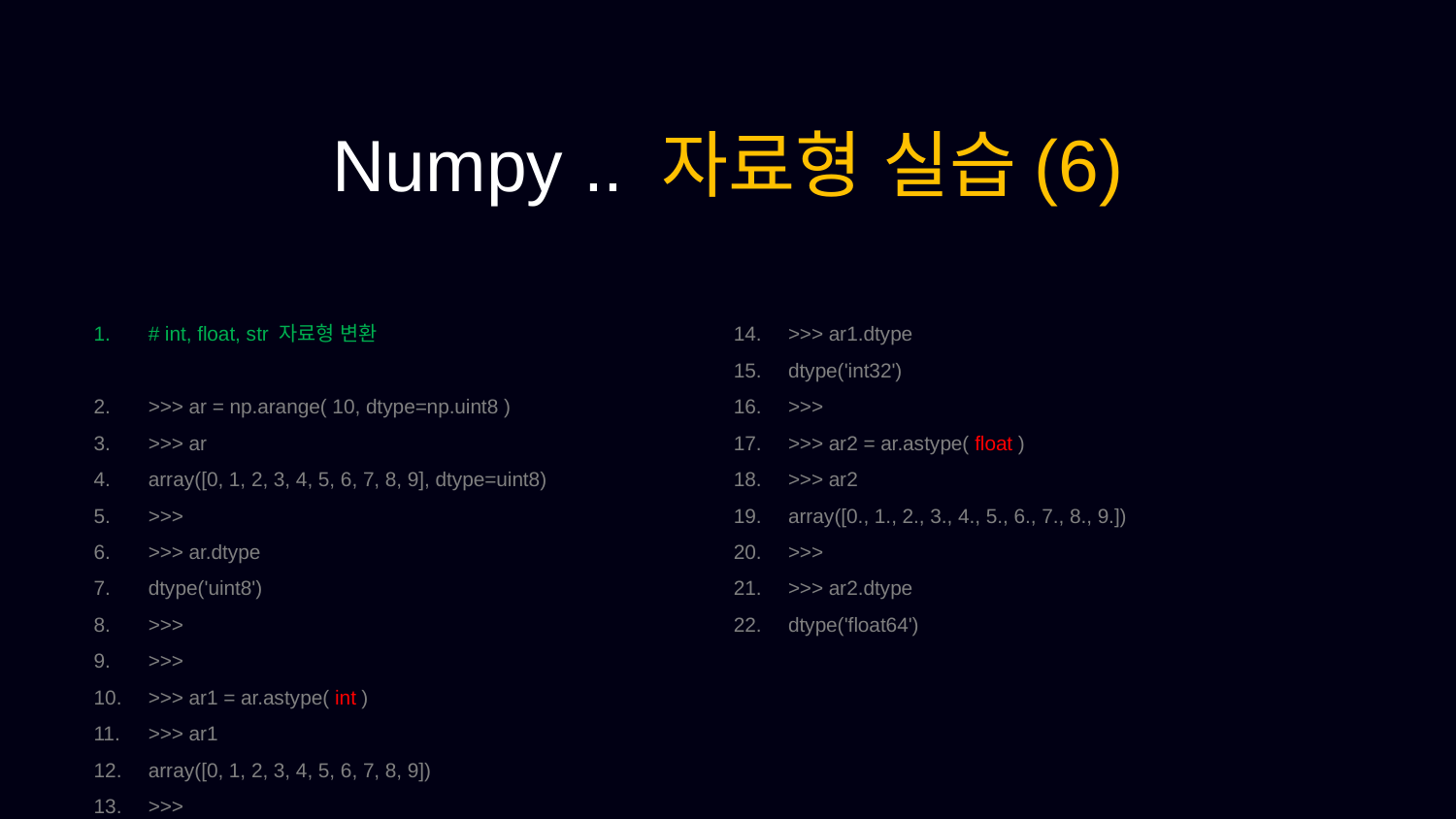

Numpy .. 자료형 실습(6)
# int, float, str 자료형 변환

>>> ar = np.arange( 10, dtype=np.uint8 )
>>> ar
array([0, 1, 2, 3, 4, 5, 6, 7, 8, 9], dtype=uint8)
>>>
>>> ar.dtype
dtype('uint8')
>>>
>>>
>>> ar1 = ar.astype( int )
>>> ar1
array([0, 1, 2, 3, 4, 5, 6, 7, 8, 9])
>>>
>>> ar1.dtype
dtype('int32')
>>>
>>> ar2 = ar.astype( float )
>>> ar2
array([0., 1., 2., 3., 4., 5., 6., 7., 8., 9.])
>>>
>>> ar2.dtype
dtype('float64')